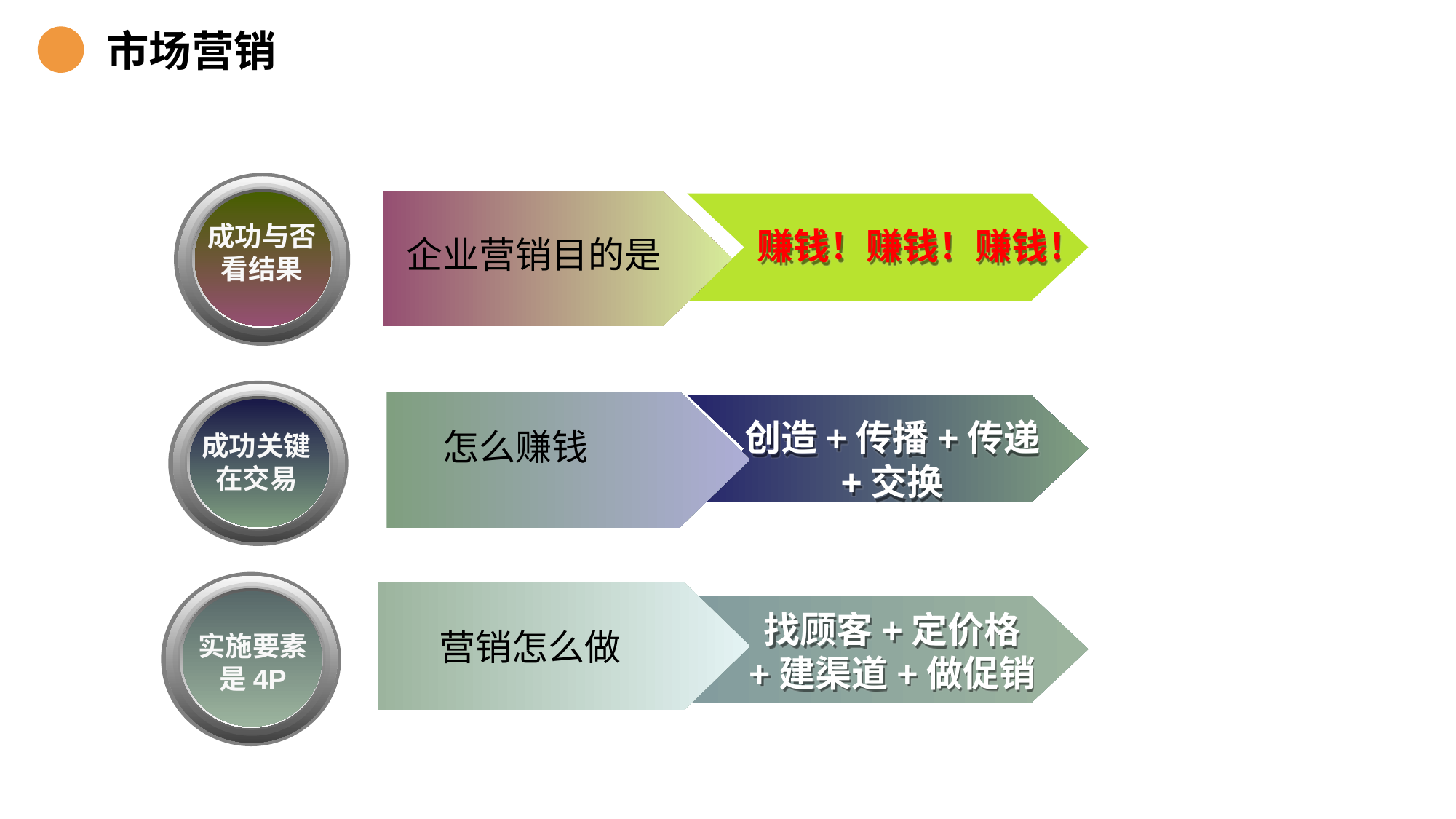

市场营销

成功与否
看结果
赚钱！赚钱！赚钱！
企业营销目的是

创造+传播+传递
+交换
怎么赚钱
成功关键
在交易

找顾客+定价格
+建渠道+做促销
营销怎么做
实施要素
是4P